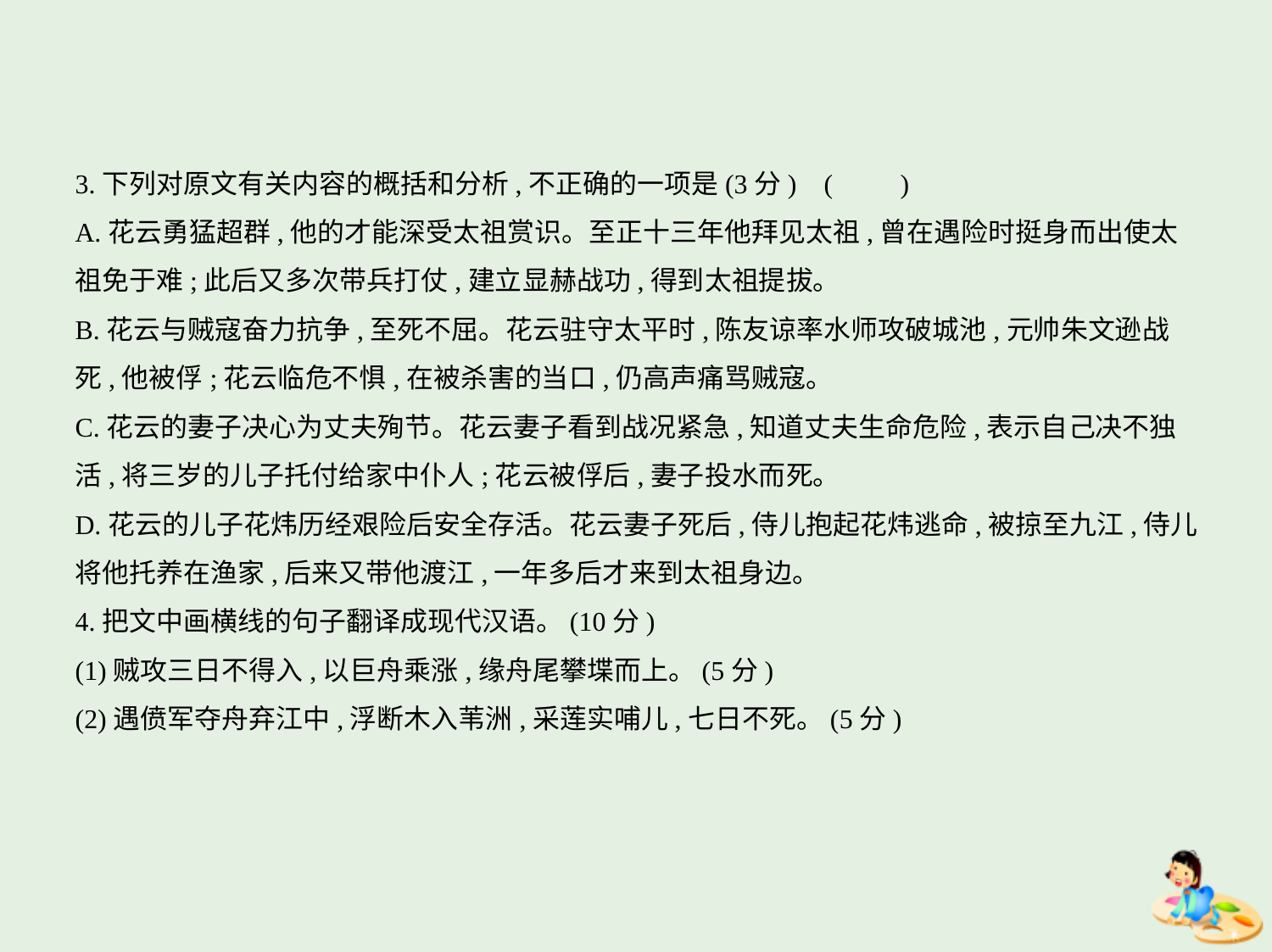

3.下列对原文有关内容的概括和分析,不正确的一项是(3分) (　　)
A.花云勇猛超群,他的才能深受太祖赏识。至正十三年他拜见太祖,曾在遇险时挺身而出使太
祖免于难;此后又多次带兵打仗,建立显赫战功,得到太祖提拔。
B.花云与贼寇奋力抗争,至死不屈。花云驻守太平时,陈友谅率水师攻破城池,元帅朱文逊战
死,他被俘;花云临危不惧,在被杀害的当口,仍高声痛骂贼寇。
C.花云的妻子决心为丈夫殉节。花云妻子看到战况紧急,知道丈夫生命危险,表示自己决不独
活,将三岁的儿子托付给家中仆人;花云被俘后,妻子投水而死。
D.花云的儿子花炜历经艰险后安全存活。花云妻子死后,侍儿抱起花炜逃命,被掠至九江,侍儿
将他托养在渔家,后来又带他渡江,一年多后才来到太祖身边。
4.把文中画横线的句子翻译成现代汉语。(10分)
(1)贼攻三日不得入,以巨舟乘涨,缘舟尾攀堞而上。(5分)
(2)遇偾军夺舟弃江中,浮断木入苇洲,采莲实哺儿,七日不死。(5分)